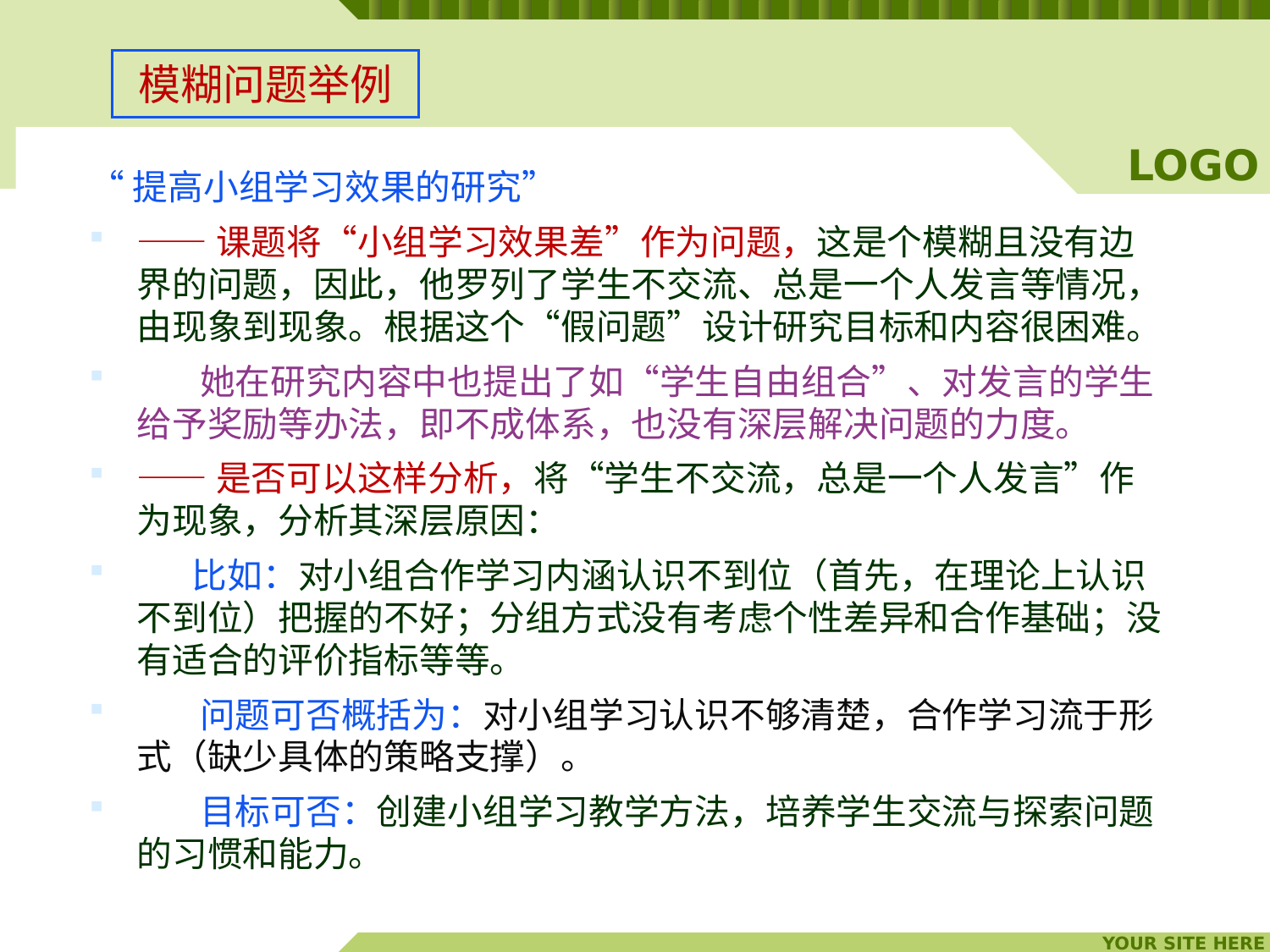

# 模糊问题举例
“提高小组学习效果的研究”
——课题将“小组学习效果差”作为问题，这是个模糊且没有边界的问题，因此，他罗列了学生不交流、总是一个人发言等情况，由现象到现象。根据这个“假问题”设计研究目标和内容很困难。
       她在研究内容中也提出了如“学生自由组合”、对发言的学生给予奖励等办法，即不成体系，也没有深层解决问题的力度。
——是否可以这样分析，将“学生不交流，总是一个人发言”作为现象，分析其深层原因：
      比如：对小组合作学习内涵认识不到位（首先，在理论上认识不到位）把握的不好；分组方式没有考虑个性差异和合作基础；没有适合的评价指标等等。
       问题可否概括为：对小组学习认识不够清楚，合作学习流于形式（缺少具体的策略支撑）。
       目标可否：创建小组学习教学方法，培养学生交流与探索问题的习惯和能力。